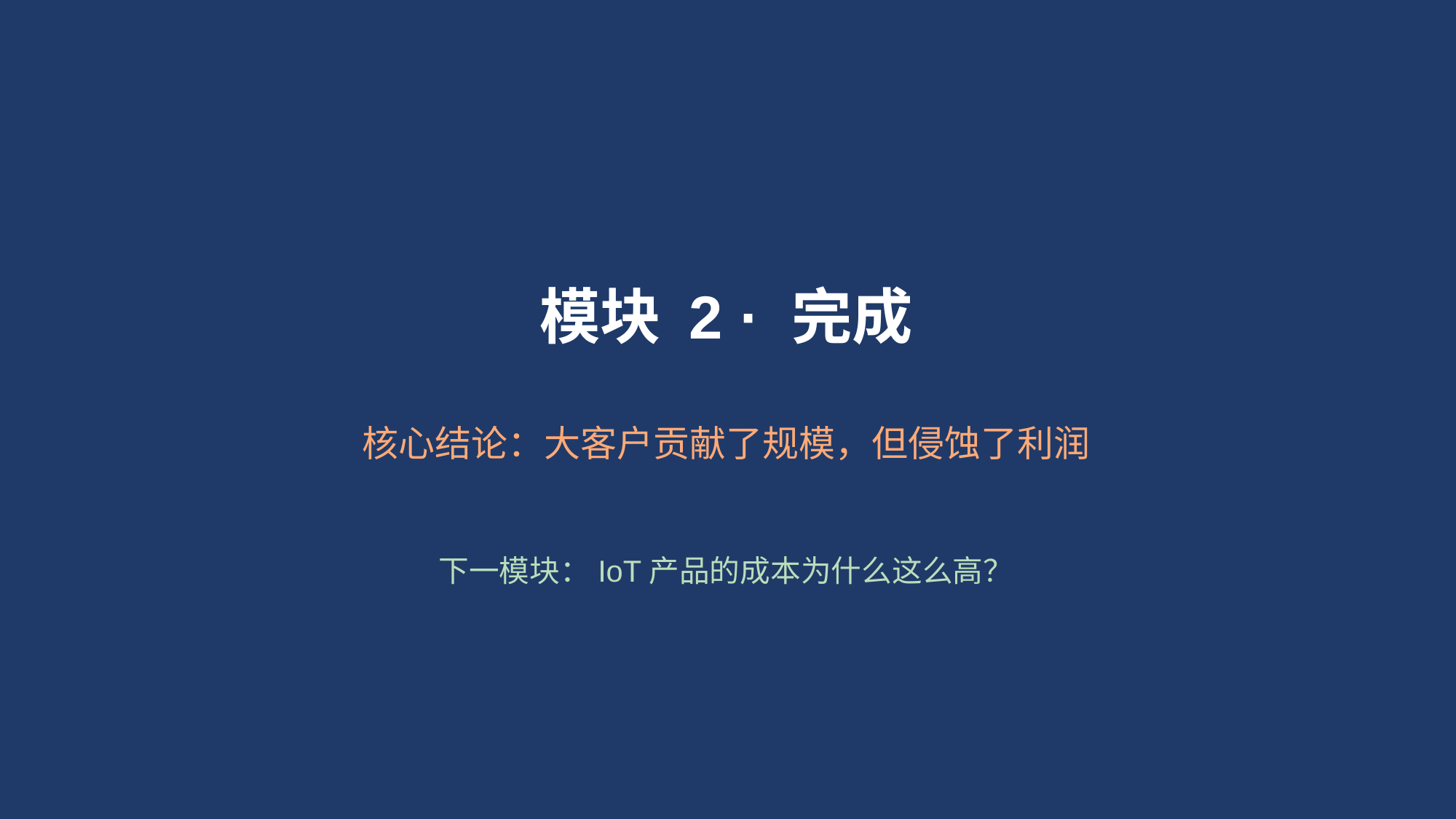

模块 2 · 完成
核心结论：大客户贡献了规模，但侵蚀了利润
下一模块：IoT产品的成本为什么这么高？